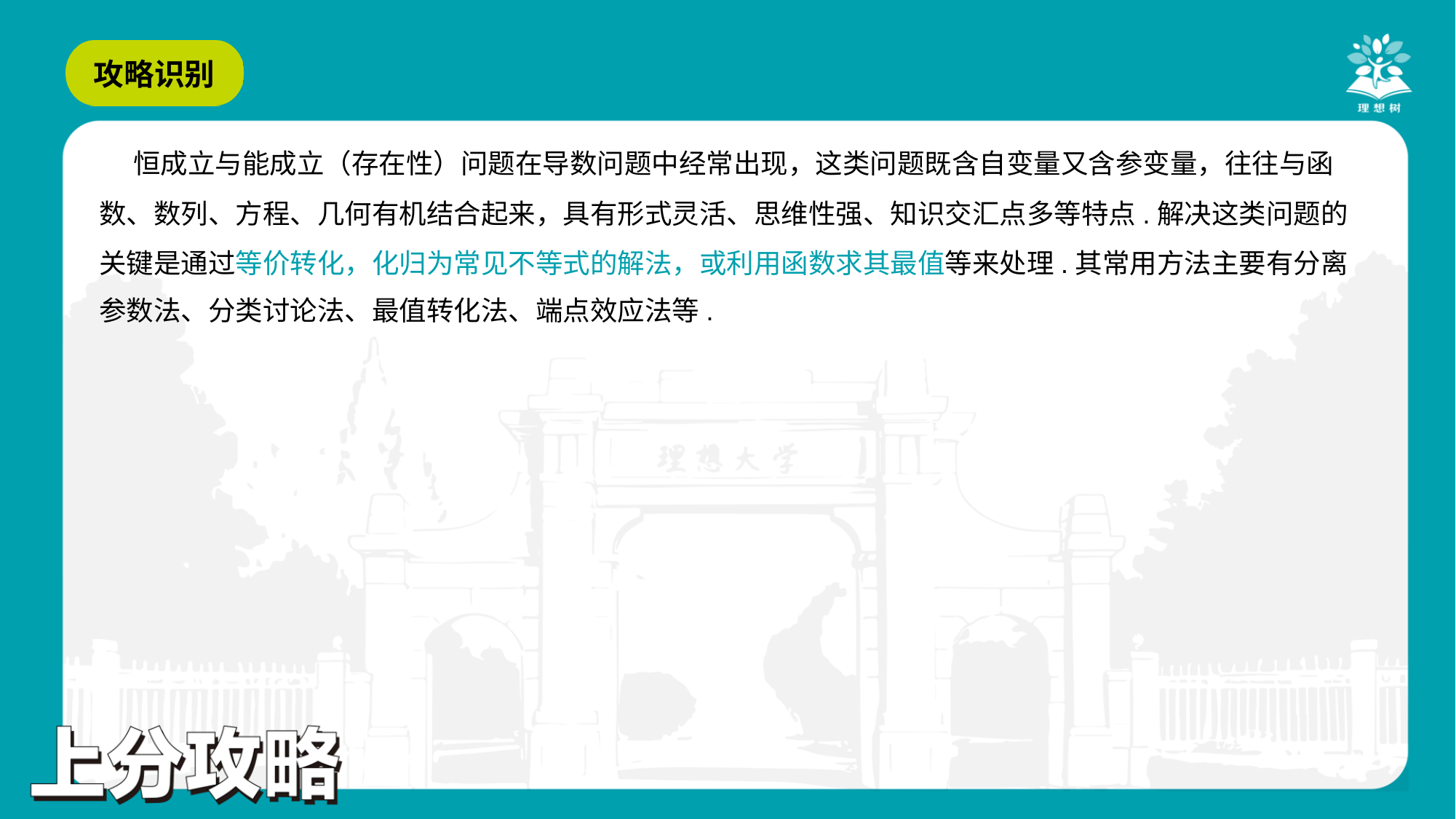

恒成立与能成立（存在性）问题在导数问题中经常出现，这类问题既含自变量又含参变量，往往与函
数、数列、方程、几何有机结合起来，具有形式灵活、思维性强、知识交汇点多等特点.解决这类问题的
关键是通过等价转化，化归为常见不等式的解法，或利用函数求其最值等来处理.其常用方法主要有分离
参数法、分类讨论法、最值转化法、端点效应法等.